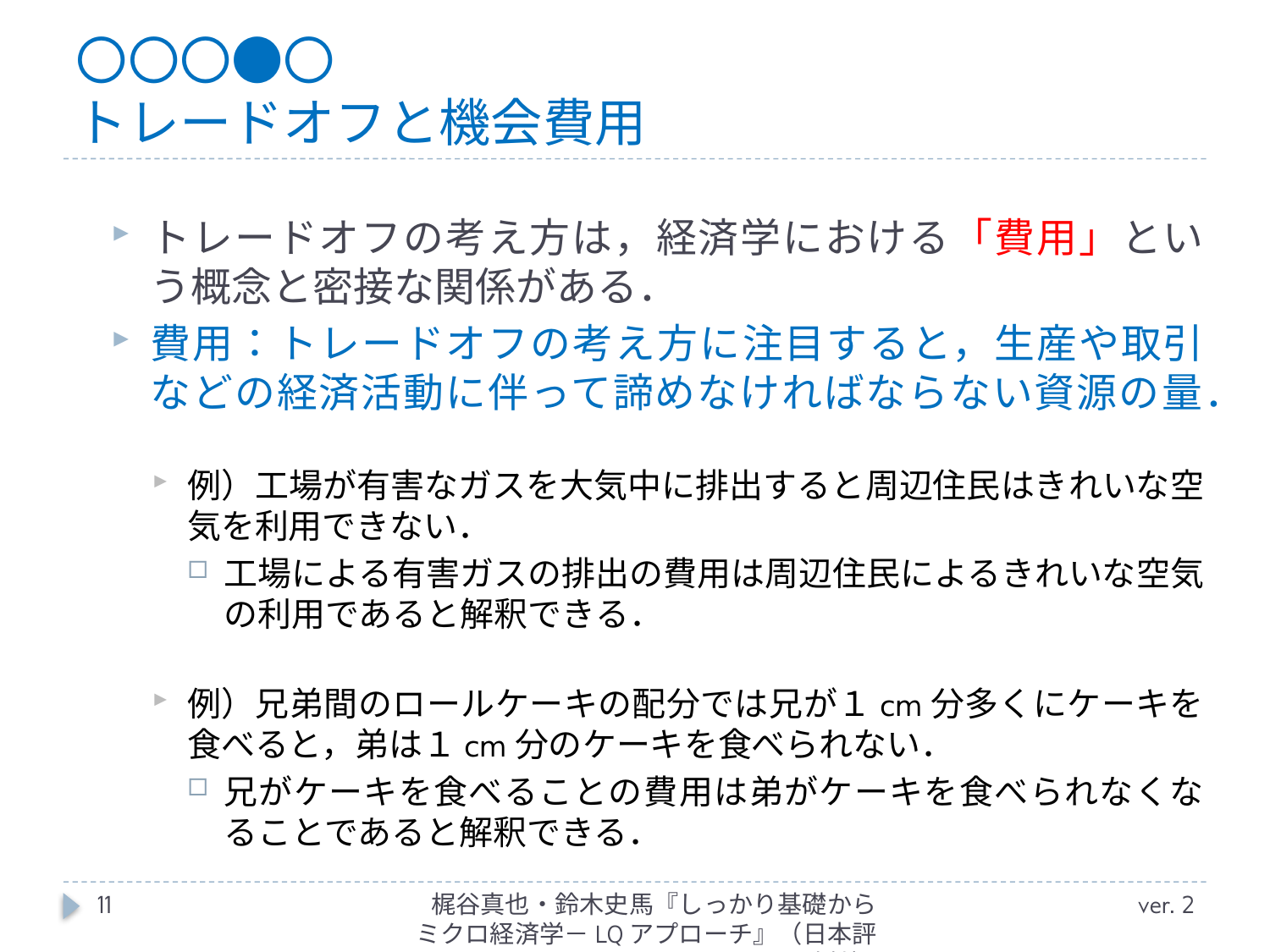

# 〇〇〇●〇 トレードオフと機会費用
トレードオフの考え方は，経済学における「費用」という概念と密接な関係がある．
費用：トレードオフの考え方に注目すると，生産や取引などの経済活動に伴って諦めなければならない資源の量．

例）工場が有害なガスを大気中に排出すると周辺住民はきれいな空気を利用できない．
工場による有害ガスの排出の費用は周辺住民によるきれいな空気の利用であると解釈できる．

例）兄弟間のロールケーキの配分では兄が１cm分多くにケーキを食べると，弟は１cm分のケーキを食べられない．
兄がケーキを食べることの費用は弟がケーキを食べられなくなることであると解釈できる．
11
梶谷真也・鈴木史馬『しっかり基礎からミクロ経済学－LQアプローチ』（日本評論社）
ver. 2